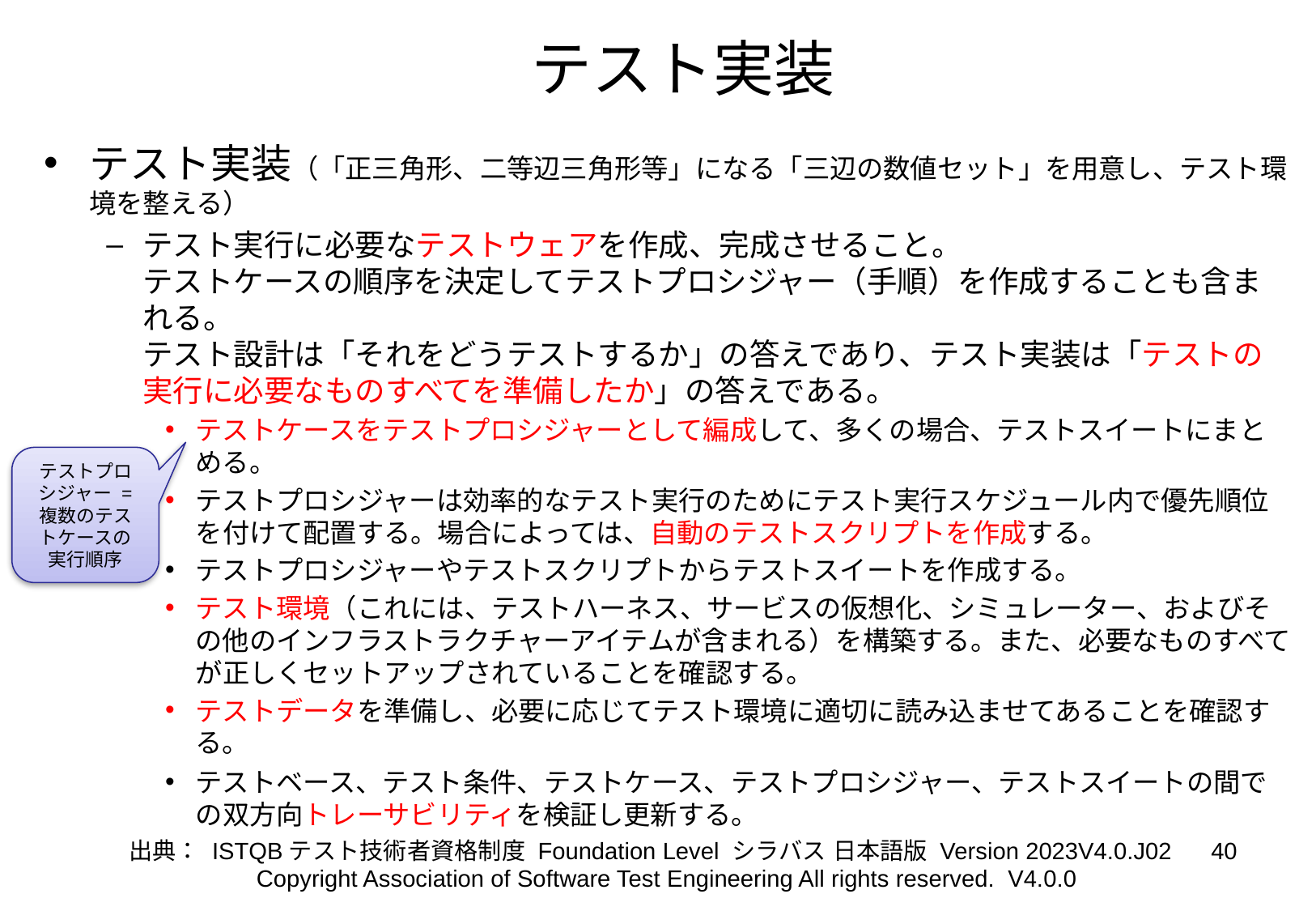

# テスト実装
テスト実装（「正三角形、二等辺三角形等」になる「三辺の数値セット」を用意し、テスト環境を整える）
テスト実行に必要なテストウェアを作成、完成させること。
テストケースの順序を決定してテストプロシジャー（手順）を作成することも含まれる。
テスト設計は「それをどうテストするか」の答えであり、テスト実装は「テストの実行に必要なものすべてを準備したか」の答えである。
テストケースをテストプロシジャーとして編成して、多くの場合、テストスイートにまとめる。
テストプロシジャーは効率的なテスト実行のためにテスト実行スケジュール内で優先順位を付けて配置する。場合によっては、自動のテストスクリプトを作成する。
テストプロシジャーやテストスクリプトからテストスイートを作成する。
テスト環境（これには、テストハーネス、サービスの仮想化、シミュレーター、およびその他のインフラストラクチャーアイテムが含まれる）を構築する。また、必要なものすべてが正しくセットアップされていることを確認する。
テストデータを準備し、必要に応じてテスト環境に適切に読み込ませてあることを確認する。
テストベース、テスト条件、テストケース、テストプロシジャー、テストスイートの間での双方向トレーサビリティを検証し更新する。
テストプロシジャー = 複数のテストケースの実行順序
出典： ISTQBテスト技術者資格制度 Foundation Level シラバス 日本語版 Version 2023V4.0.J02
40
Copyright Association of Software Test Engineering All rights reserved.  V4.0.0